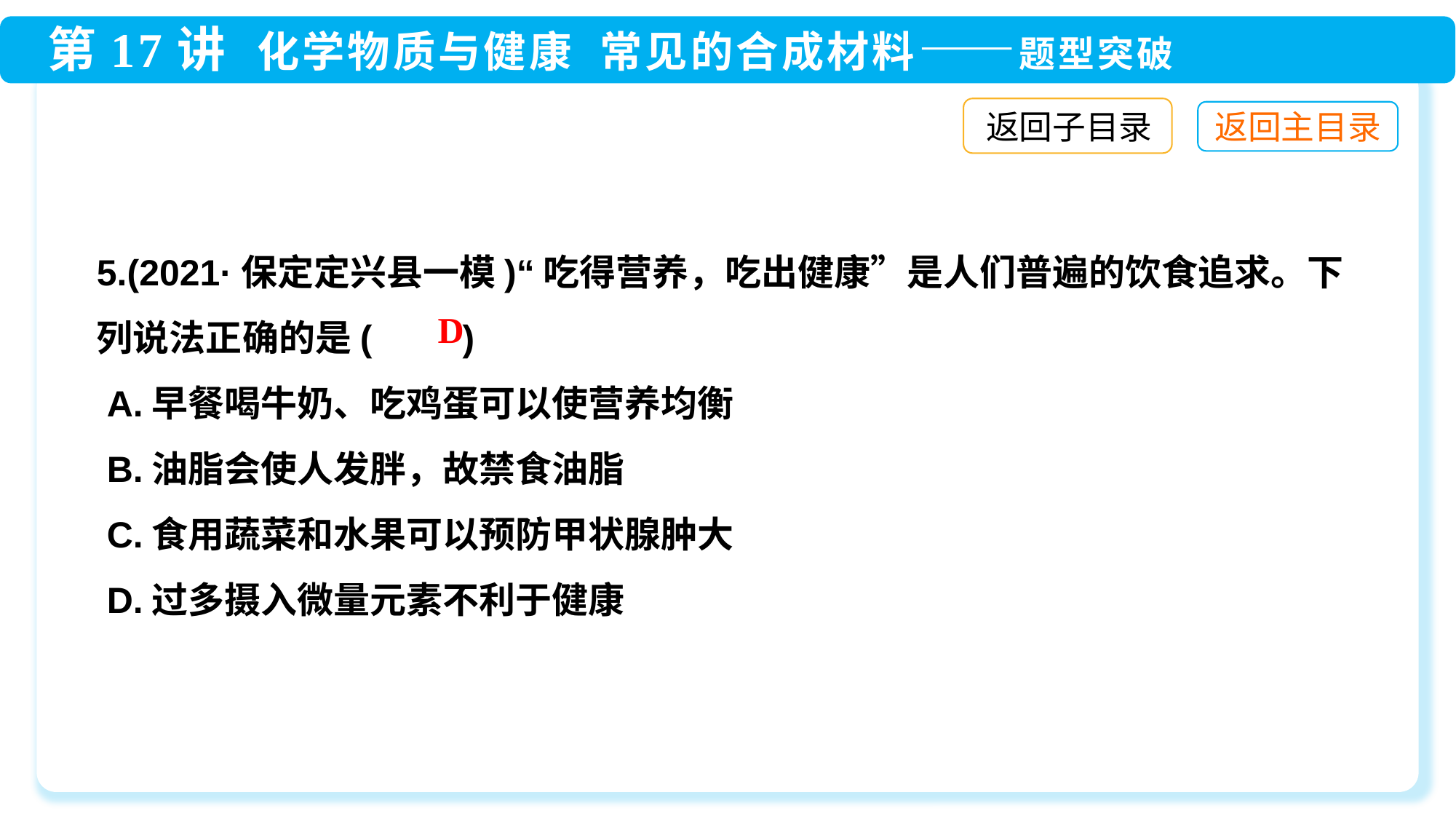

返回子目录
5.(2021·保定定兴县一模)“吃得营养，吃出健康”是人们普遍的饮食追求。下列说法正确的是(　　)
 A.早餐喝牛奶、吃鸡蛋可以使营养均衡
 B.油脂会使人发胖，故禁食油脂
 C.食用蔬菜和水果可以预防甲状腺肿大
 D.过多摄入微量元素不利于健康
D